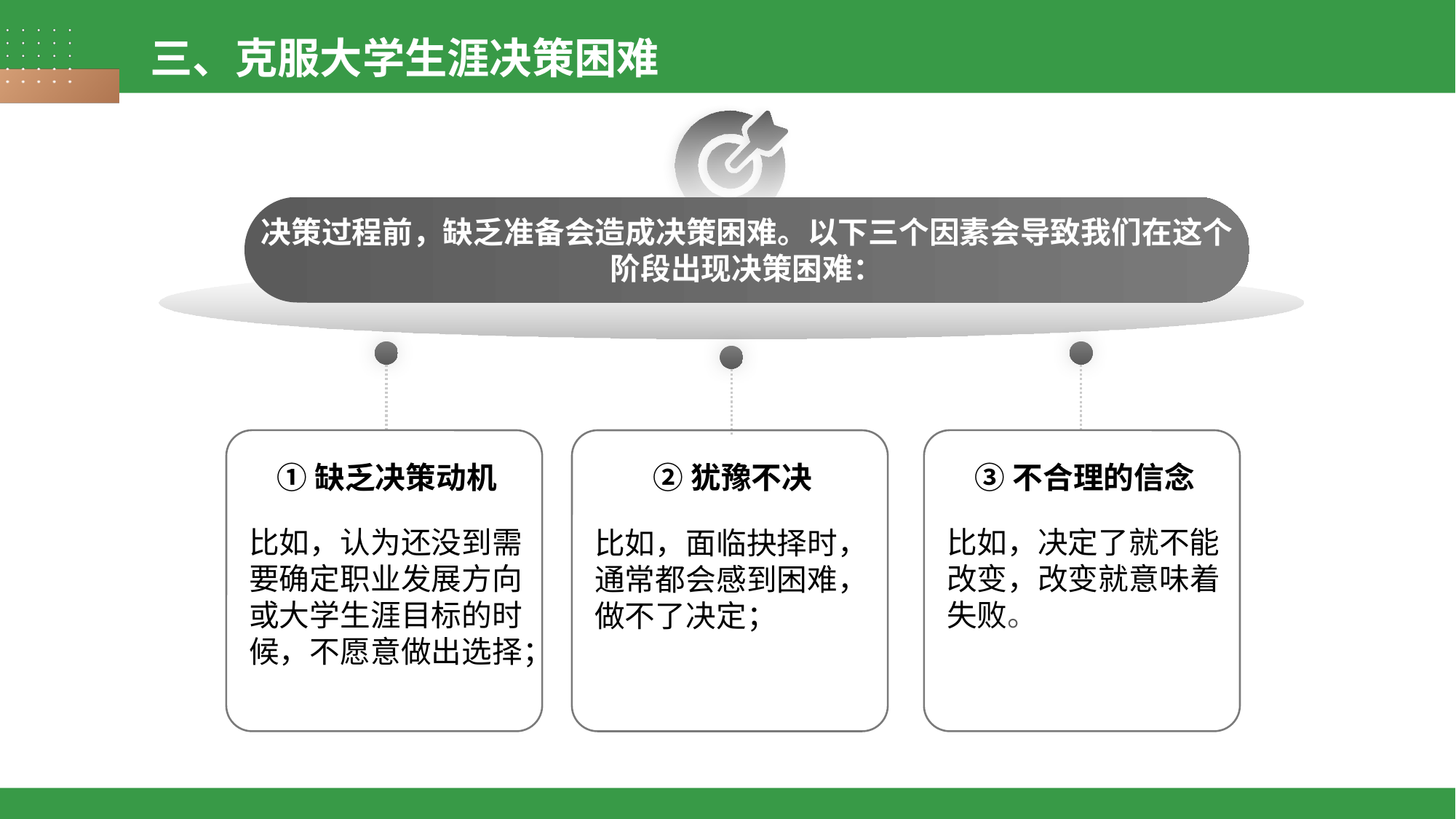

三、克服大学生涯决策困难

决策过程前，缺乏准备会造成决策困难。以下三个因素会导致我们在这个阶段出现决策困难：

①缺乏决策动机
比如，认为还没到需要确定职业发展方向或大学生涯目标的时候，不愿意做出选择；

③不合理的信念
比如，决定了就不能改变，改变就意味着失败。

②犹豫不决
比如，面临抉择时，通常都会感到困难，做不了决定；